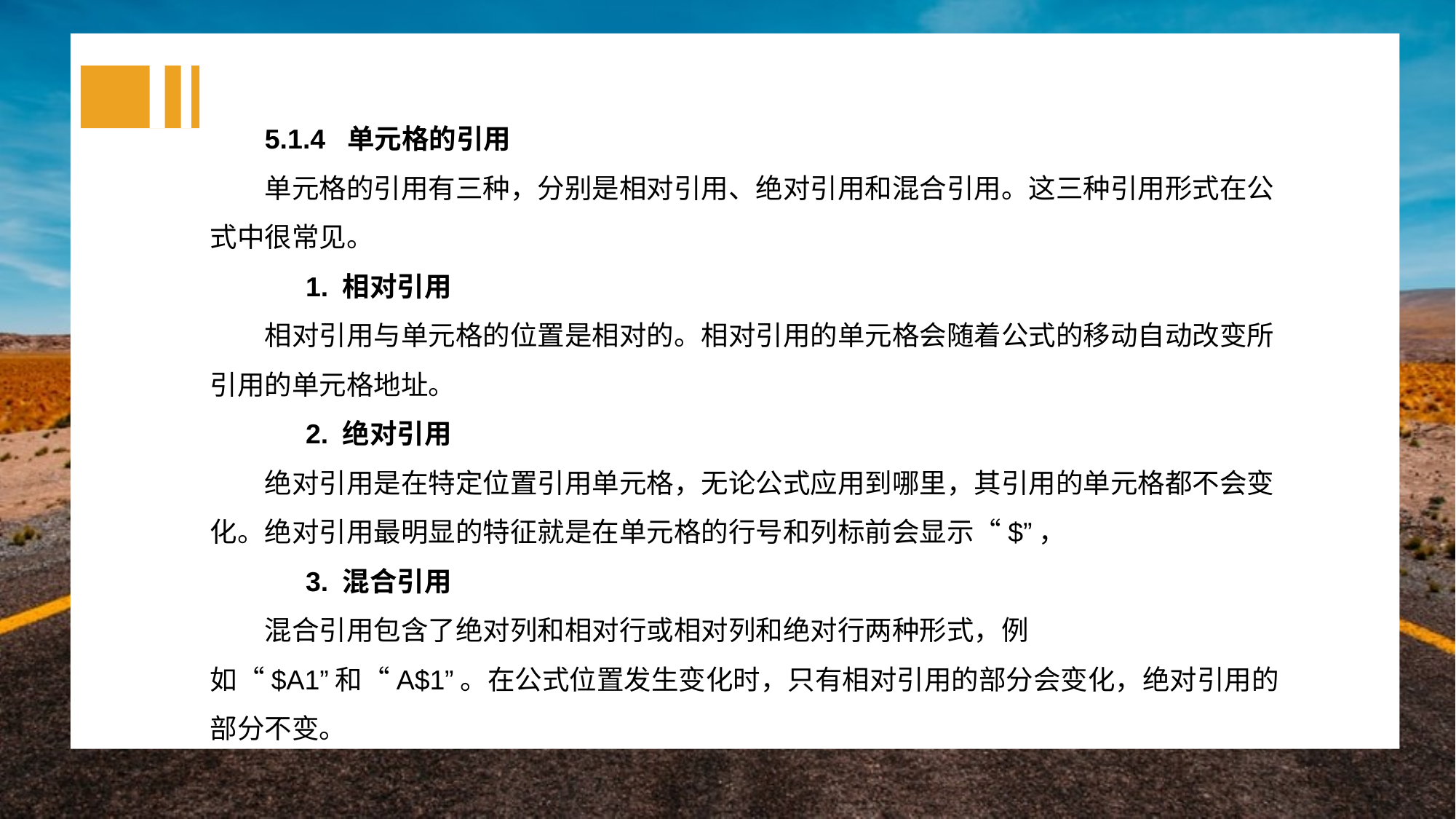

5.1.4  单元格的引用
单元格的引用有三种，分别是相对引用、绝对引用和混合引用。这三种引用形式在公式中很常见。
1. 相对引用
相对引用与单元格的位置是相对的。相对引用的单元格会随着公式的移动自动改变所引用的单元格地址。
2. 绝对引用
绝对引用是在特定位置引用单元格，无论公式应用到哪里，其引用的单元格都不会变化。绝对引用最明显的特征就是在单元格的行号和列标前会显示“$”，
3. 混合引用
混合引用包含了绝对列和相对行或相对列和绝对行两种形式，例如“$A1”和“A$1”。在公式位置发生变化时，只有相对引用的部分会变化，绝对引用的部分不变。